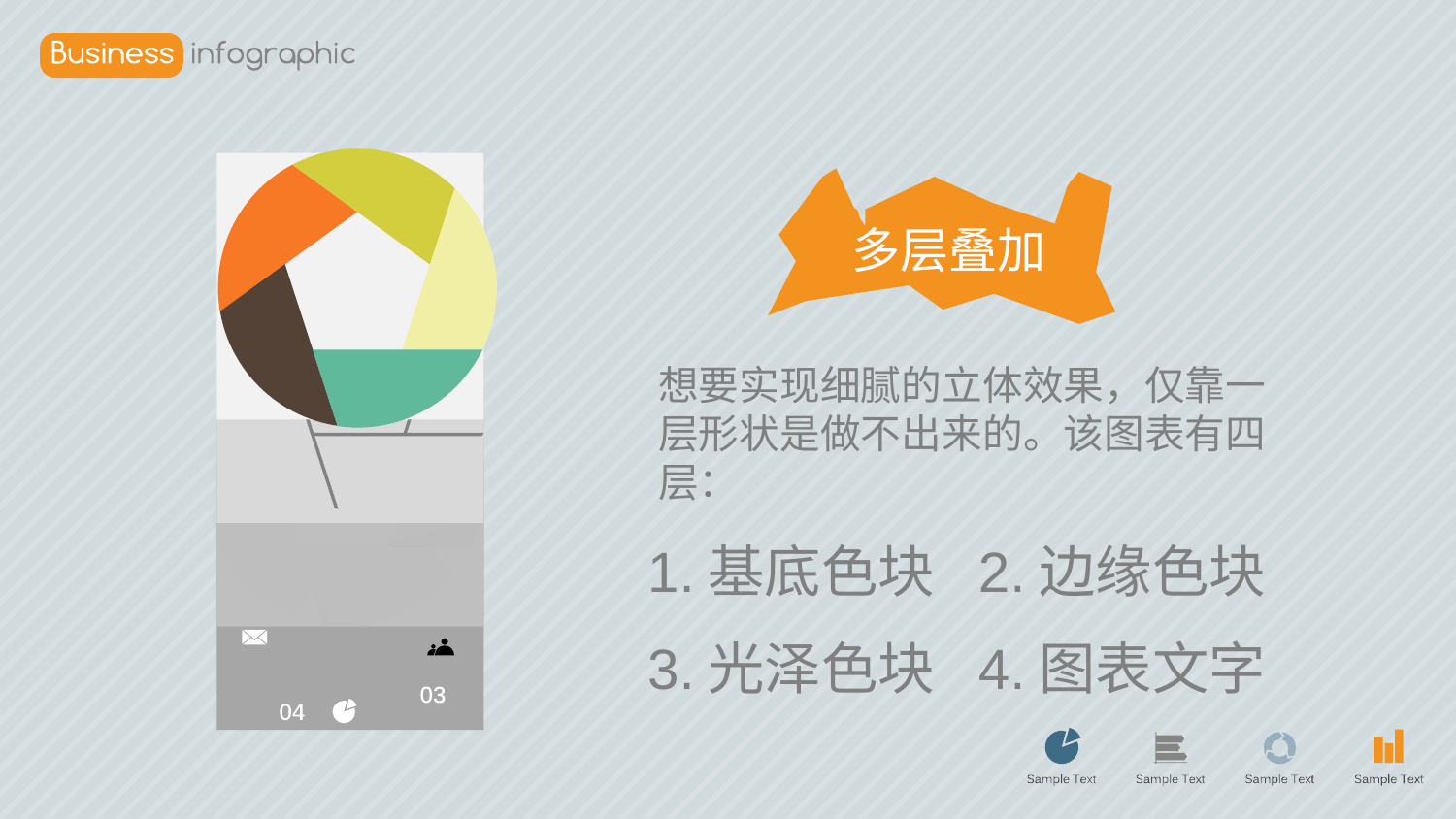

多层叠加

想要实现细腻的立体效果，仅靠一层形状是做不出来的。该图表有四层：

1.基底色块
2.边缘色块
3.光泽色块
4.图表文字